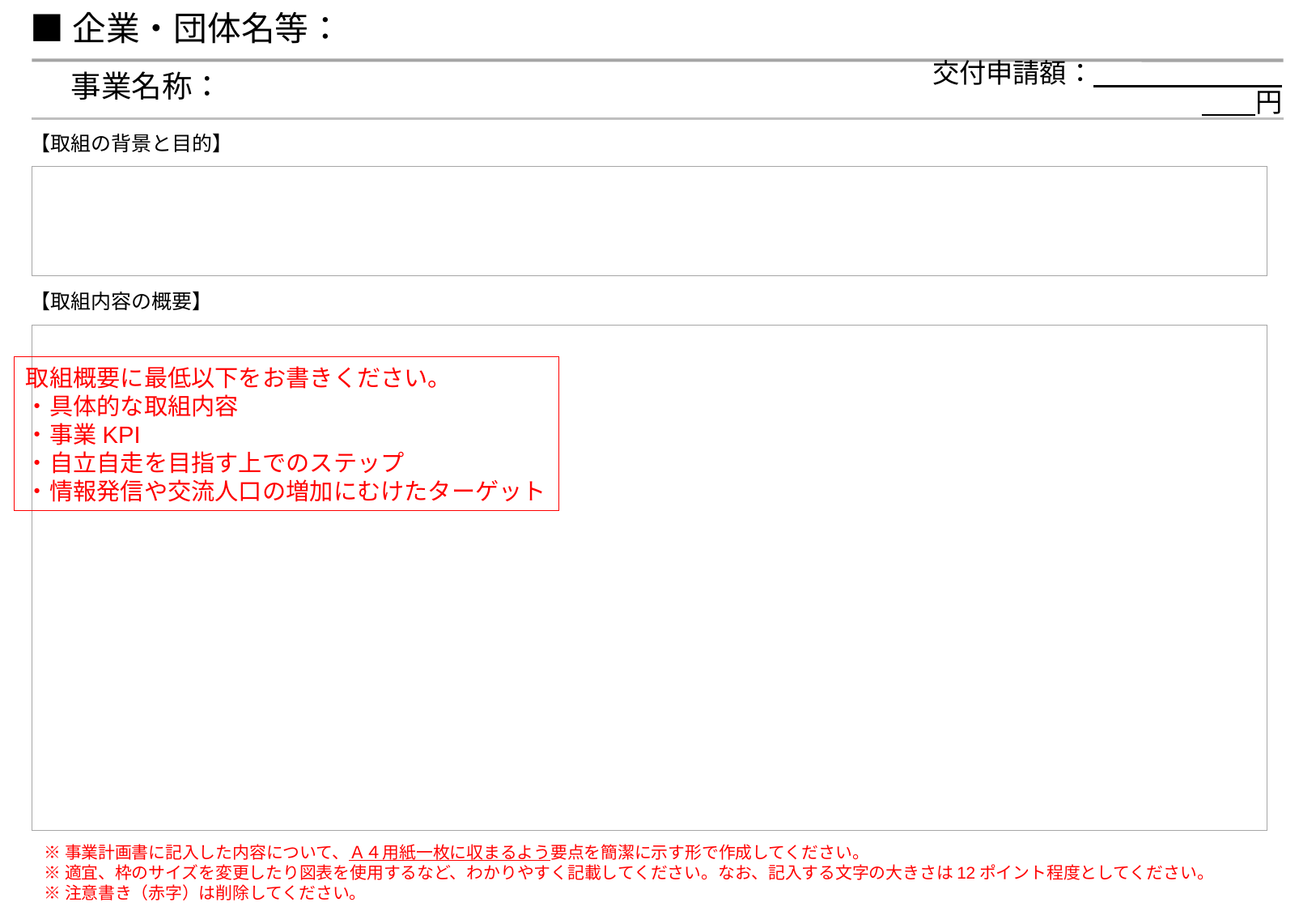

■企業・団体名等：
事業名称：
交付申請額：　　　　　　　　　円
【取組の背景と目的】

【取組内容の概要】

取組概要に最低以下をお書きください。
・具体的な取組内容
・事業KPI
・自立自走を目指す上でのステップ
・情報発信や交流人口の増加にむけたターゲット
※事業計画書に記入した内容について、Ａ４用紙一枚に収まるよう要点を簡潔に示す形で作成してください。
※適宜、枠のサイズを変更したり図表を使用するなど、わかりやすく記載してください。なお、記入する文字の大きさは12ポイント程度としてください。
※注意書き（赤字）は削除してください。